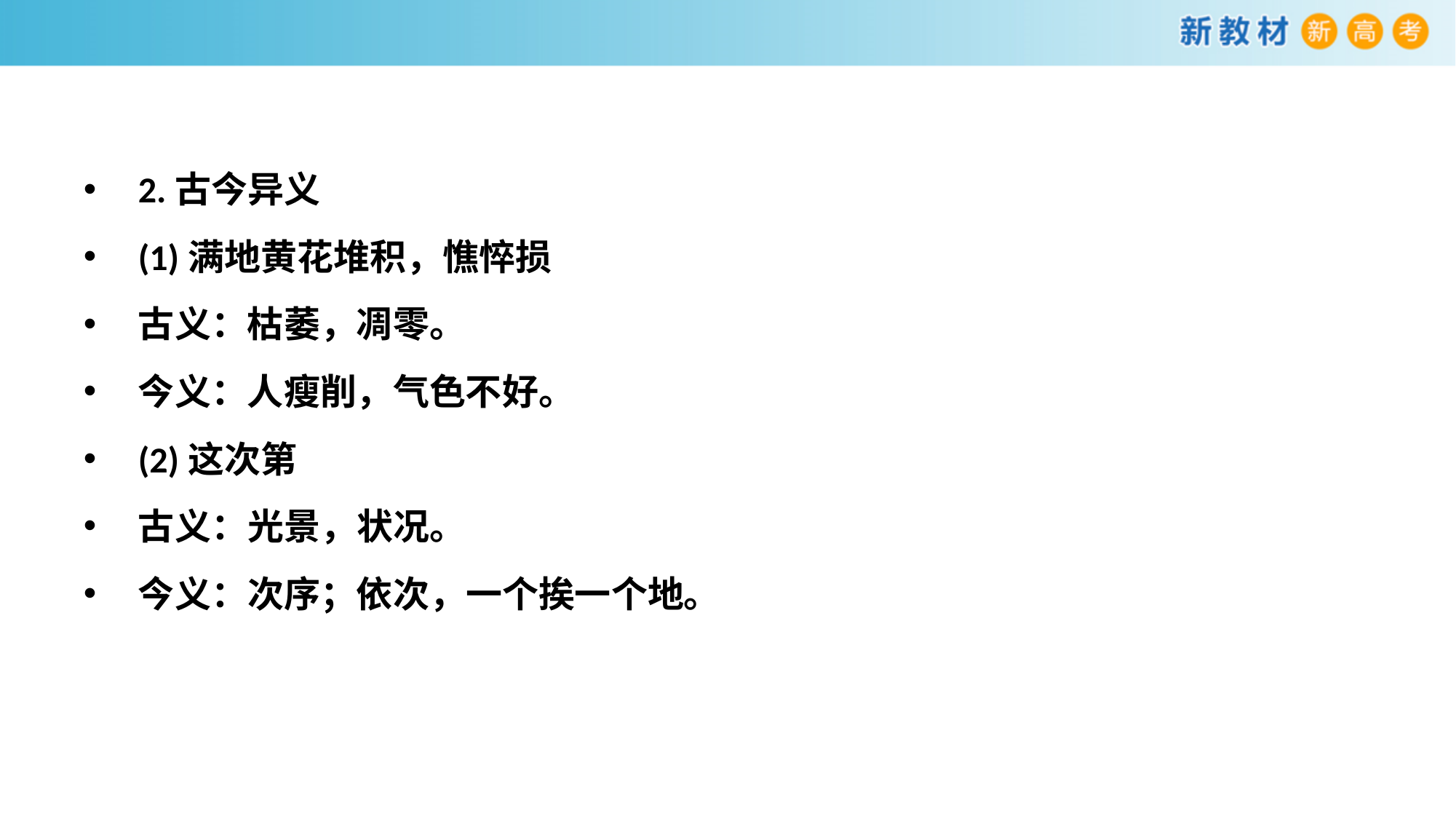

2.古今异义
(1)满地黄花堆积，憔悴损
古义：枯萎，凋零。
今义：人瘦削，气色不好。
(2)这次第
古义：光景，状况。
今义：次序；依次，一个挨一个地。